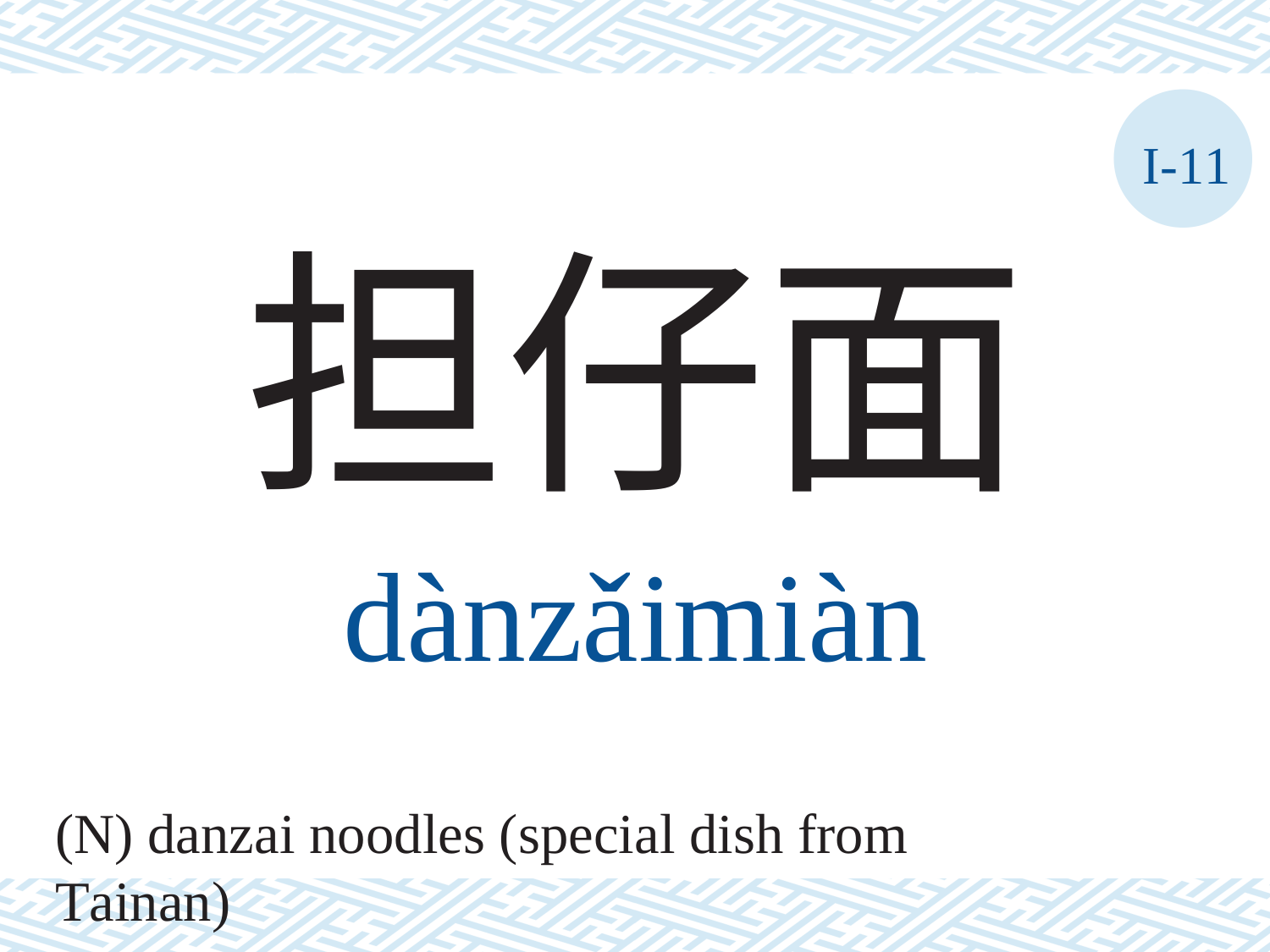

I-11
担仔面
dànzǎimiàn
(N) danzai noodles (special dish from Tainan)